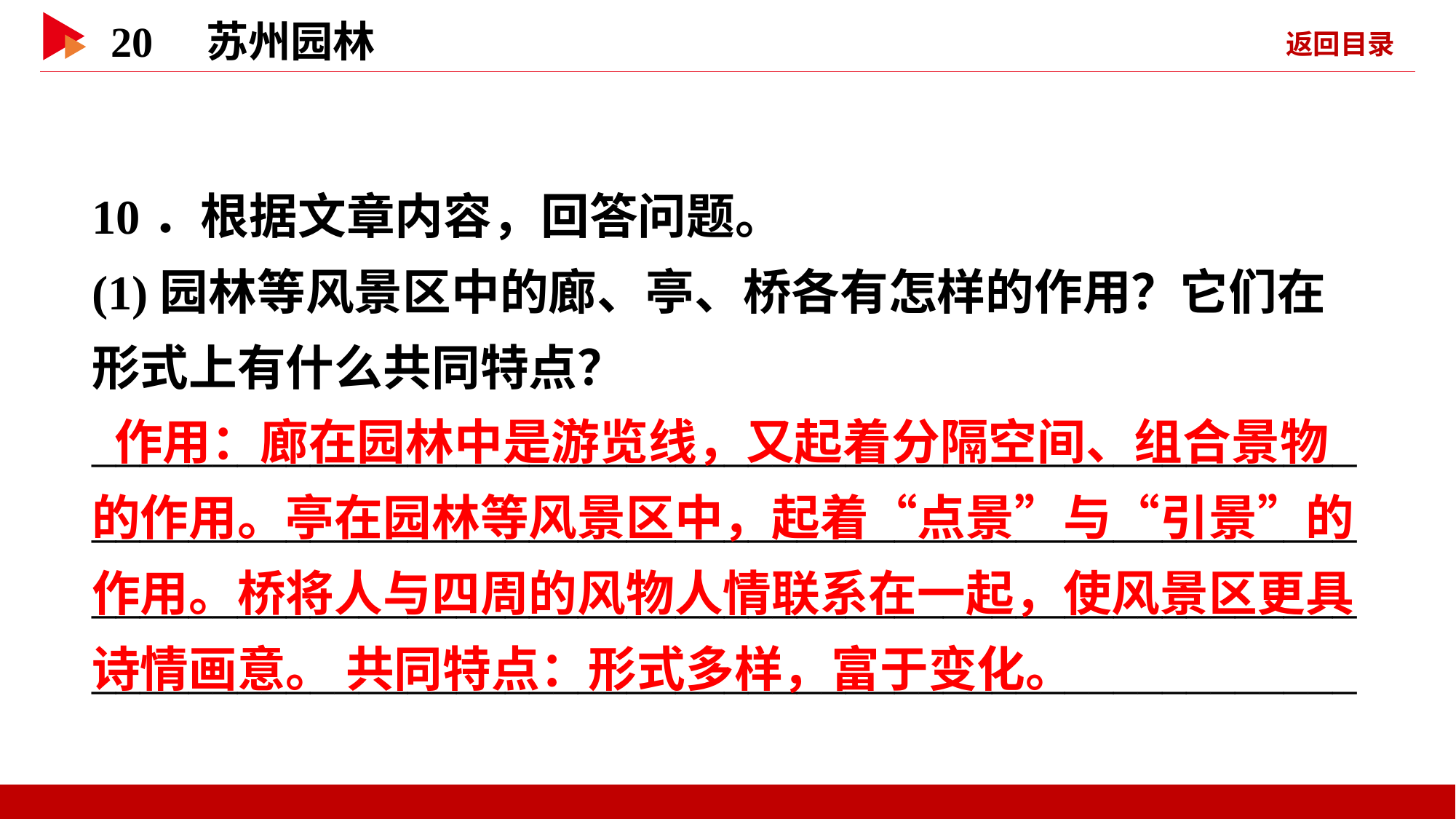

10．根据文章内容，回答问题。
(1)园林等风景区中的廊、亭、桥各有怎样的作用？它们在形式上有什么共同特点？
________________________________________________________________________________________________________________________________________________________________________________________________________________

 作用：廊在园林中是游览线，又起着分隔空间、组合景物的作用。亭在园林等风景区中，起着“点景”与“引景”的作用。桥将人与四周的风物人情联系在一起，使风景区更具诗情画意。 共同特点：形式多样，富于变化。